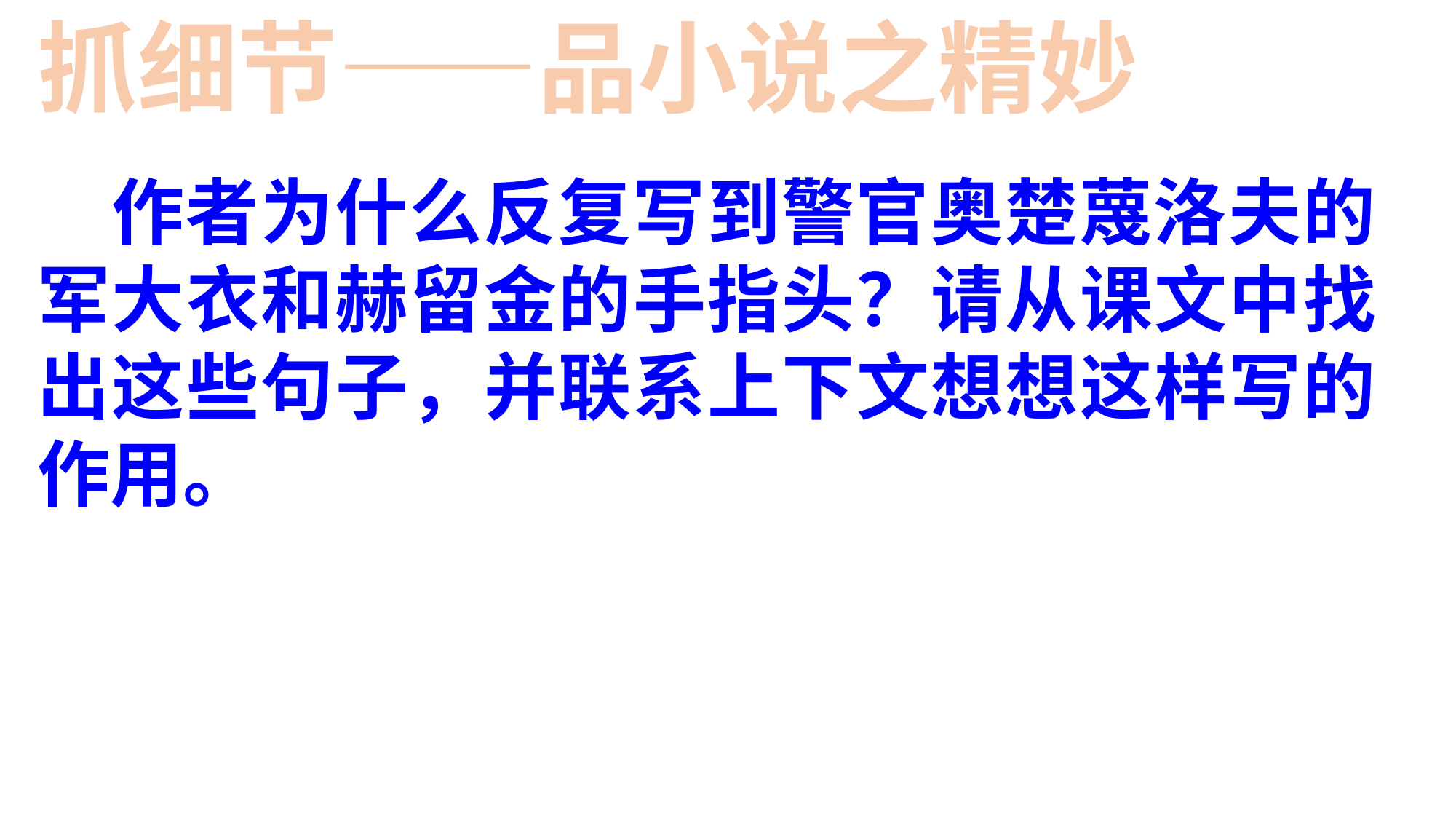

抓细节——品小说之精妙
   作者为什么反复写到警官奥楚蔑洛夫的军大衣和赫留金的手指头？请从课文中找出这些句子，并联系上下文想想这样写的作用。